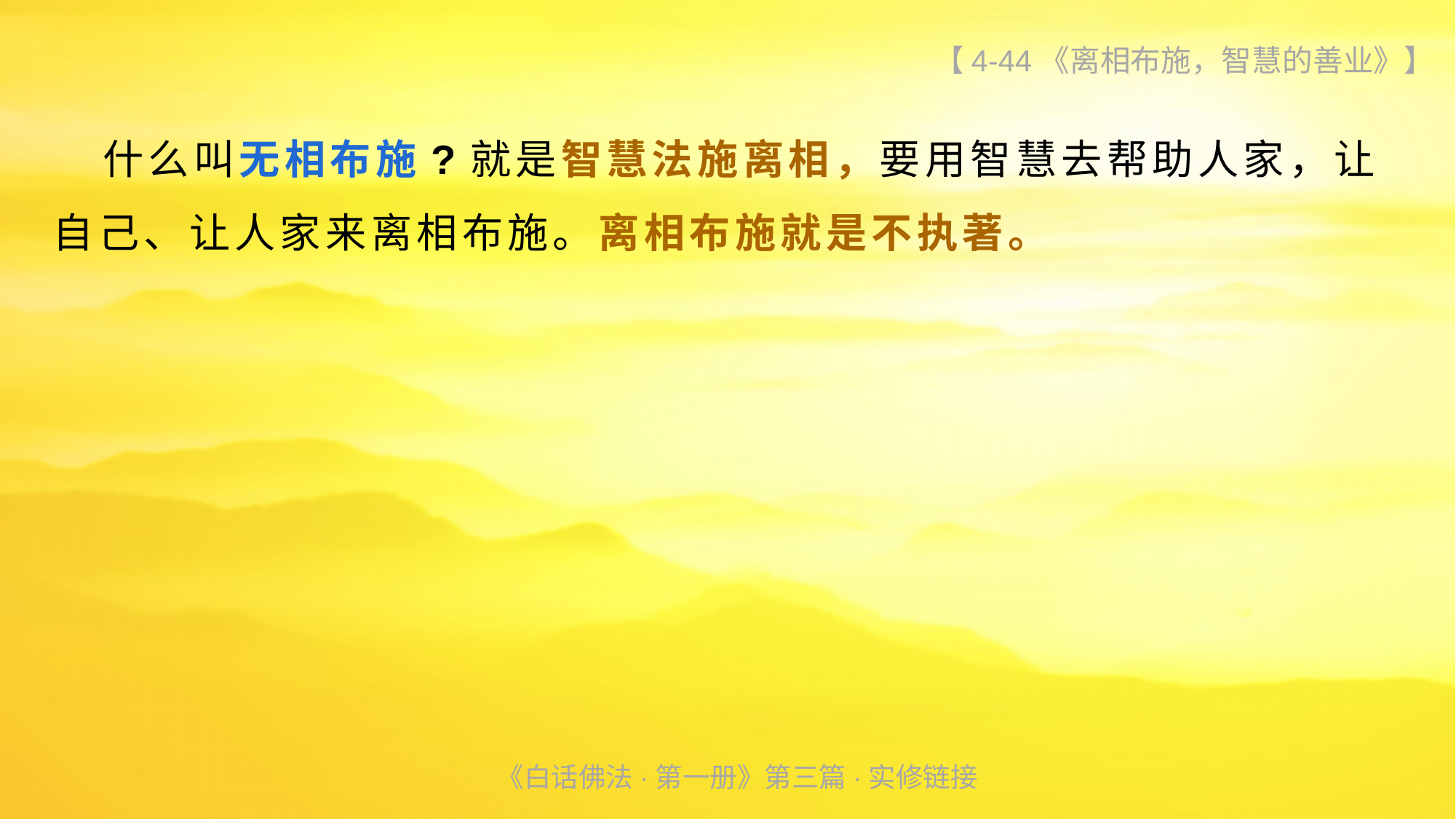

【4-44《离相布施，智慧的善业》】
   什么叫无相布施?就是智慧法施离相，要用智慧去帮助人家，让自己、让人家来离相布施。离相布施就是不执著。
  《白话佛法·第一册》第三篇·实修链接